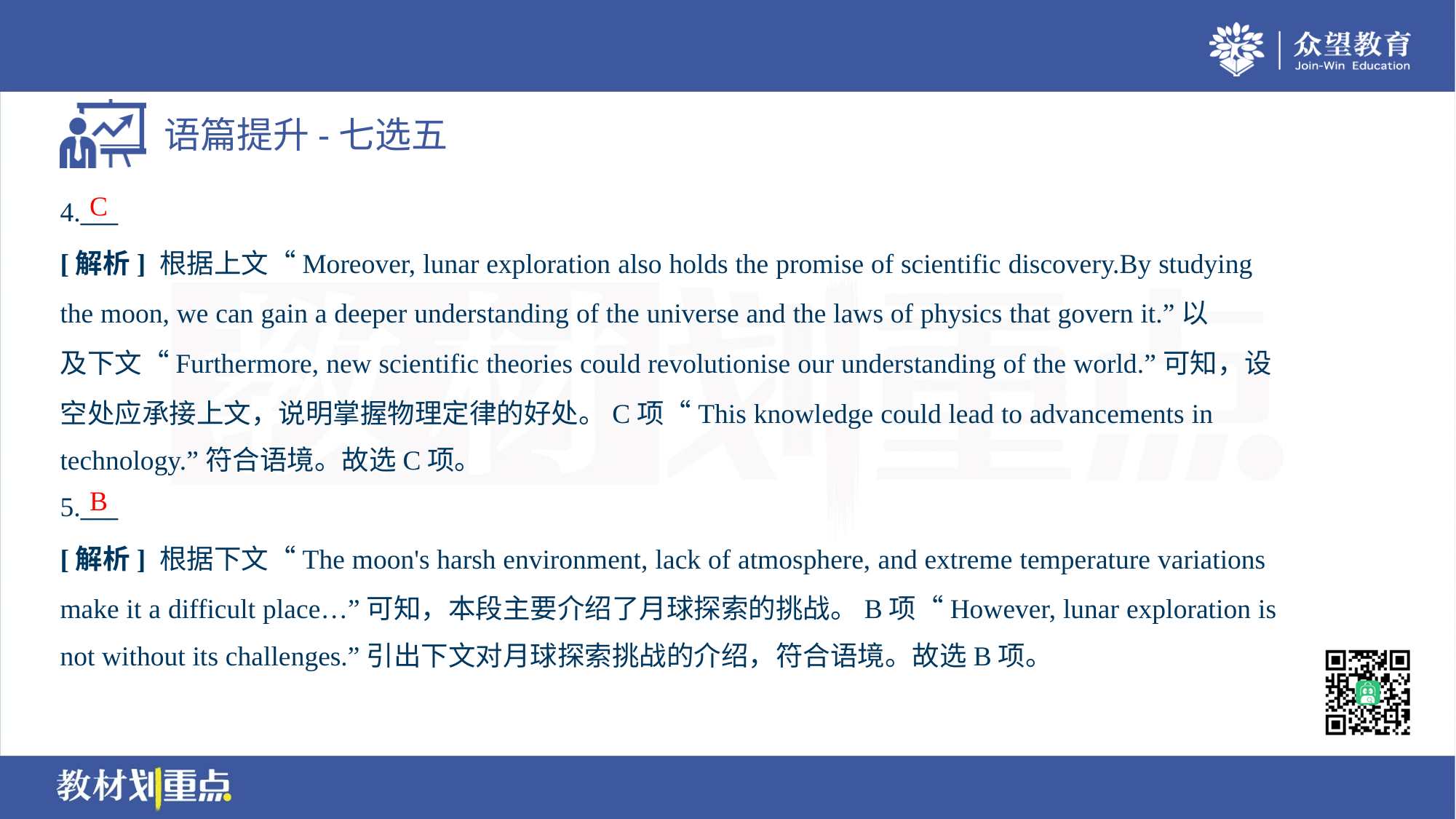

C
4.___
[解析] 根据上文“Moreover, lunar exploration also holds the promise of scientific discovery.By studying
the moon, we can gain a deeper understanding of the universe and the laws of physics that govern it.”以
及下文“Furthermore, new scientific theories could revolutionise our understanding of the world.”可知，设
空处应承接上文，说明掌握物理定律的好处。C项“This knowledge could lead to advancements in
technology.”符合语境。故选C项。
B
5.___
[解析] 根据下文“The moon's harsh environment, lack of atmosphere, and extreme temperature variations
make it a difficult place…”可知，本段主要介绍了月球探索的挑战。B项“However, lunar exploration is
not without its challenges.”引出下文对月球探索挑战的介绍，符合语境。故选B项。